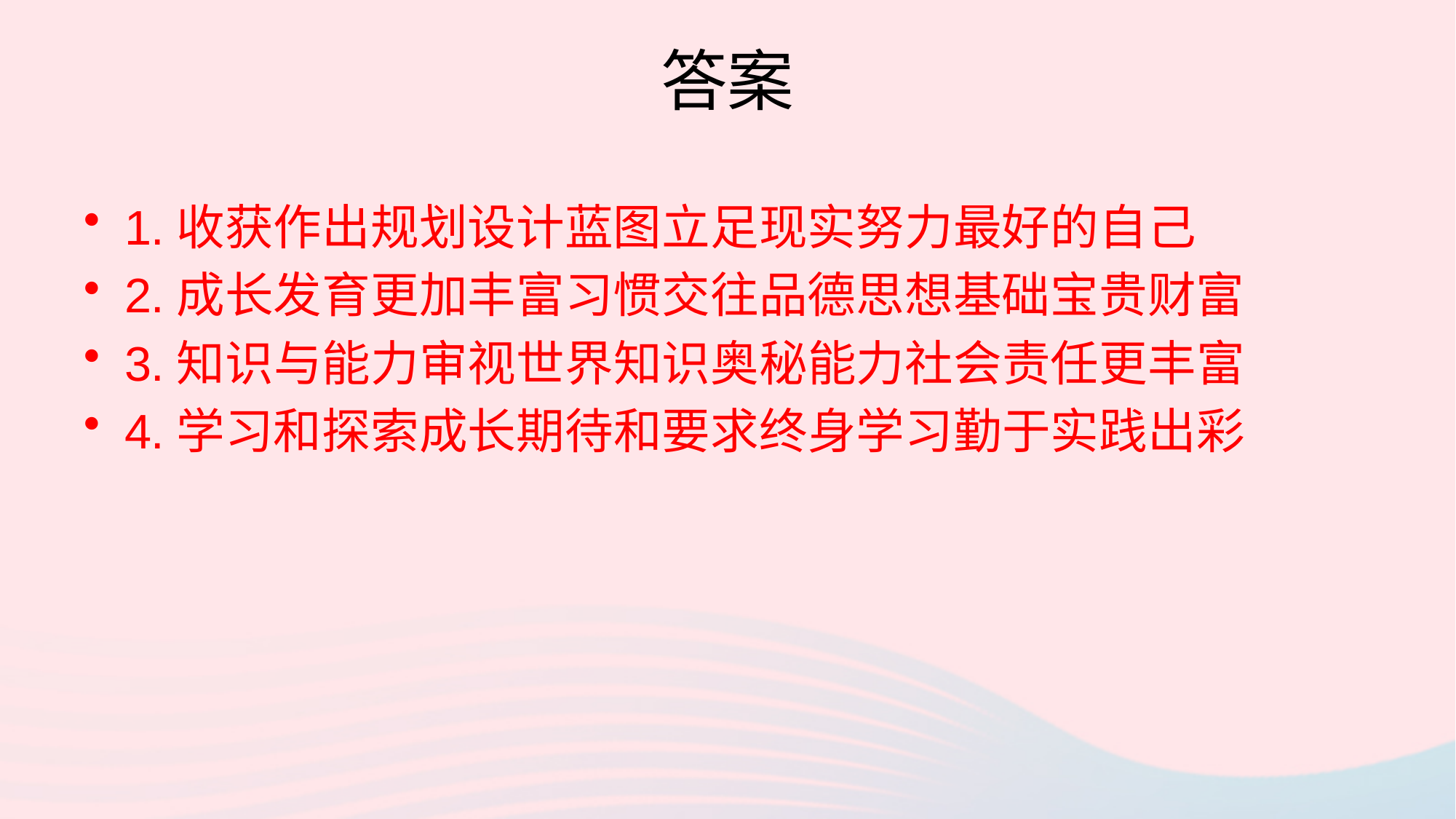

# 答案
1.收获作出规划设计蓝图立足现实努力最好的自己
2.成长发育更加丰富习惯交往品德思想基础宝贵财富
3.知识与能力审视世界知识奥秘能力社会责任更丰富
4.学习和探索成长期待和要求终身学习勤于实践出彩